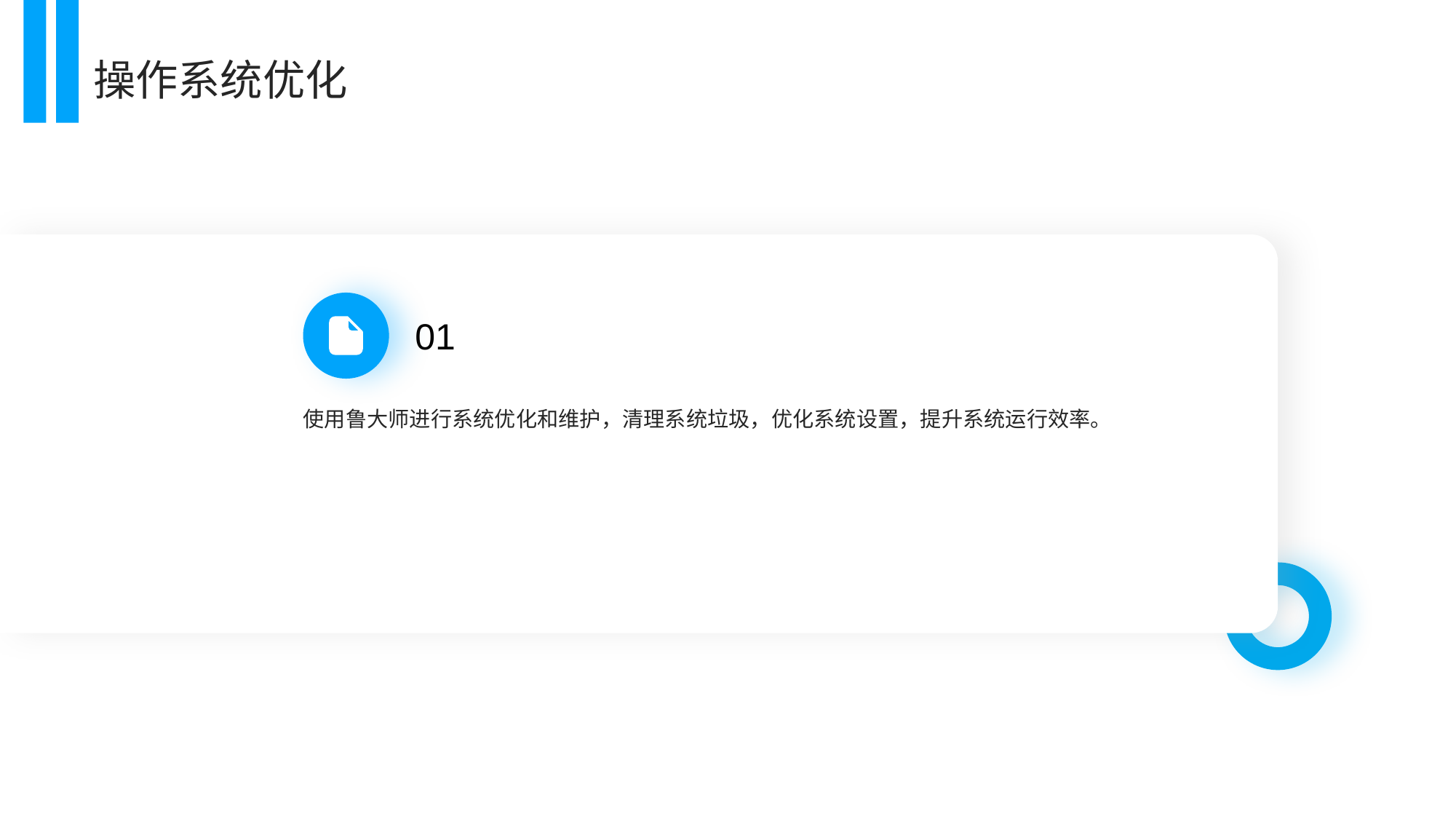

操作系统优化
01

使用鲁大师进行系统优化和维护，清理系统垃圾，优化系统设置，提升系统运行效率。